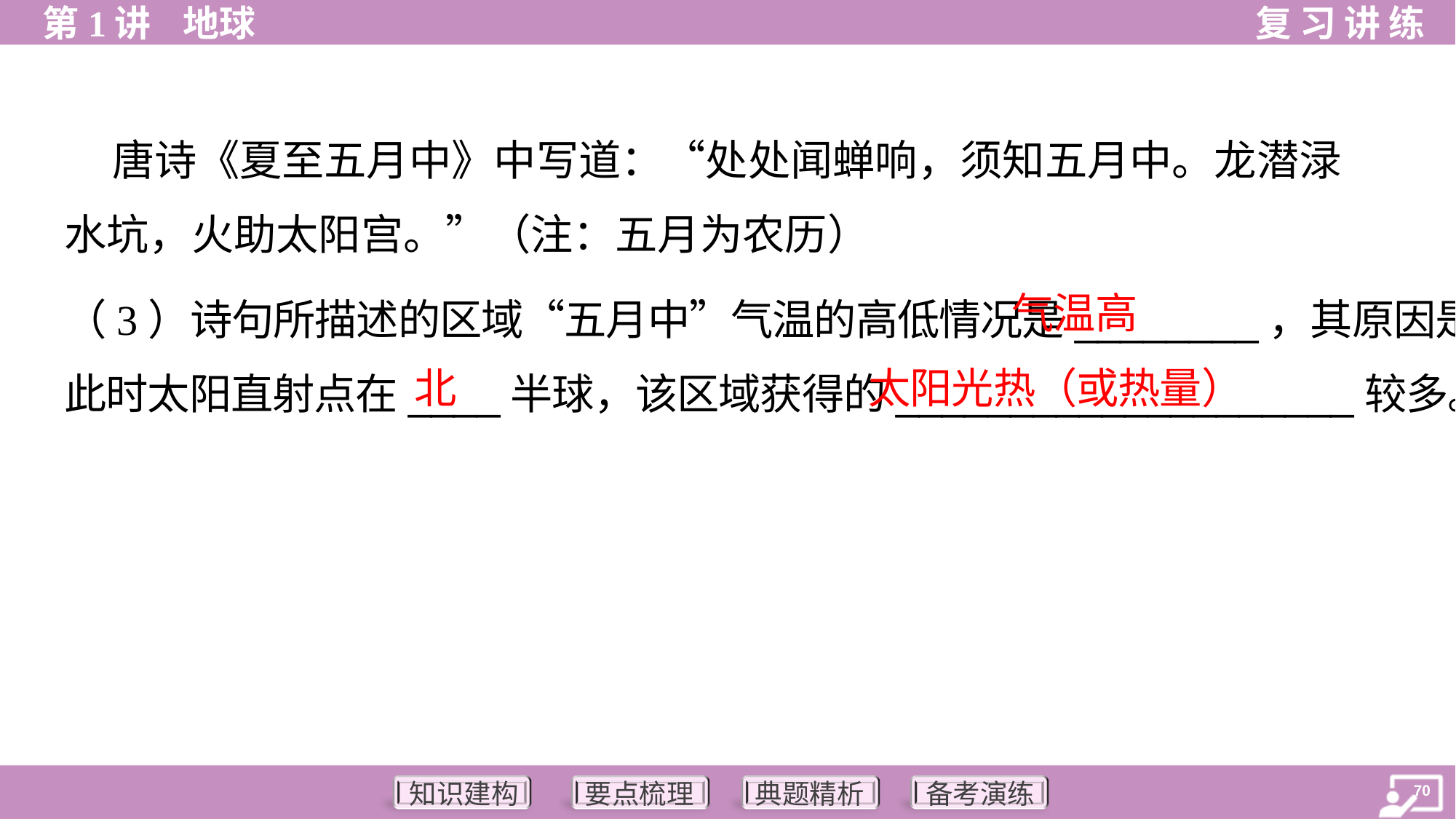

唐诗《夏至五月中》中写道：“处处闻蝉响，须知五月中。龙潜渌
水坑，火助太阳宫。”（注：五月为农历）
气温高
（3）诗句所描述的区域“五月中”气温的高低情况是________，其原因是
此时太阳直射点在____半球，该区域获得的____________________较多。
北
太阳光热（或热量）